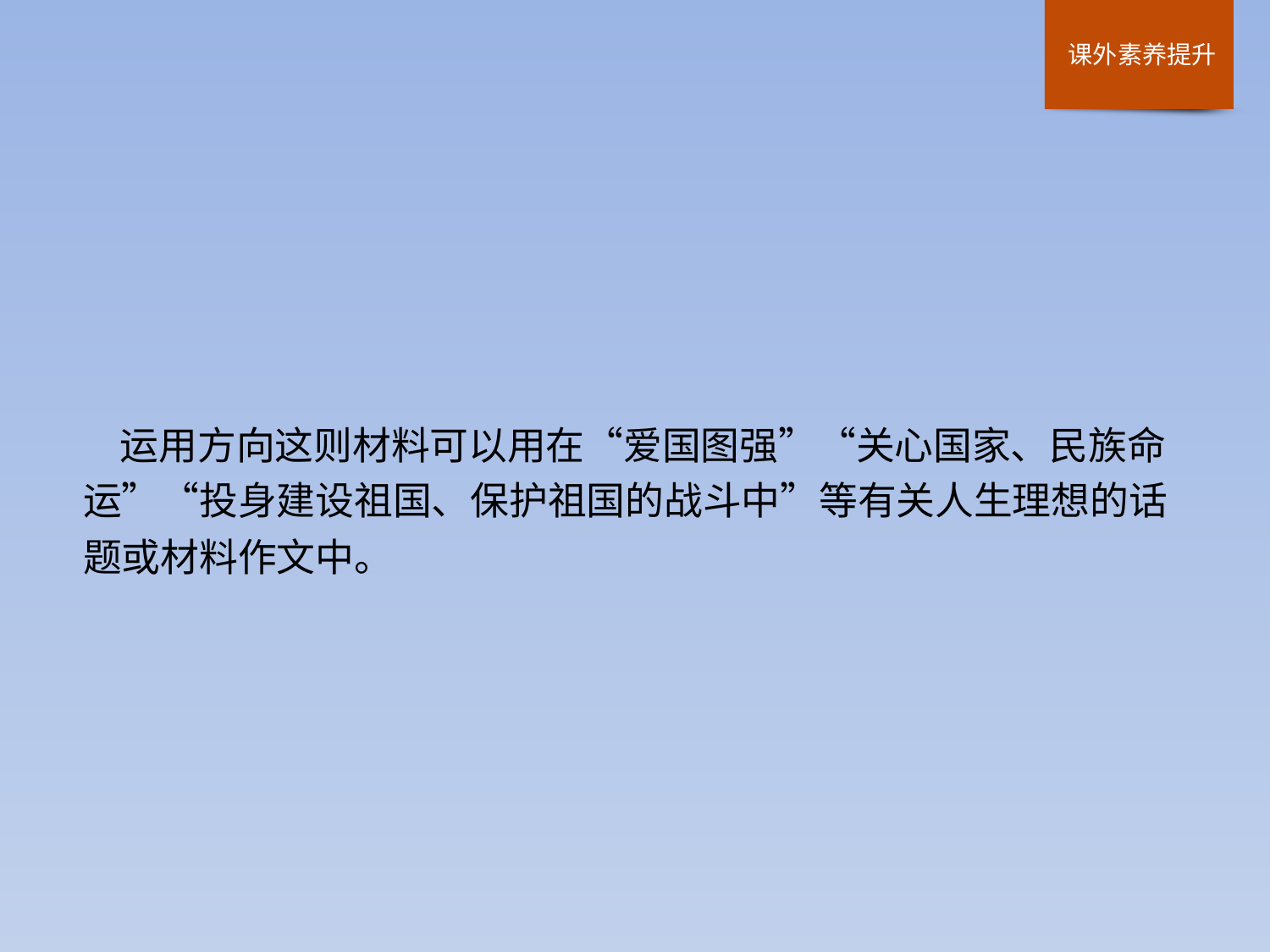

运用方向这则材料可以用在“爱国图强”“关心国家、民族命运”“投身建设祖国、保护祖国的战斗中”等有关人生理想的话题或材料作文中。